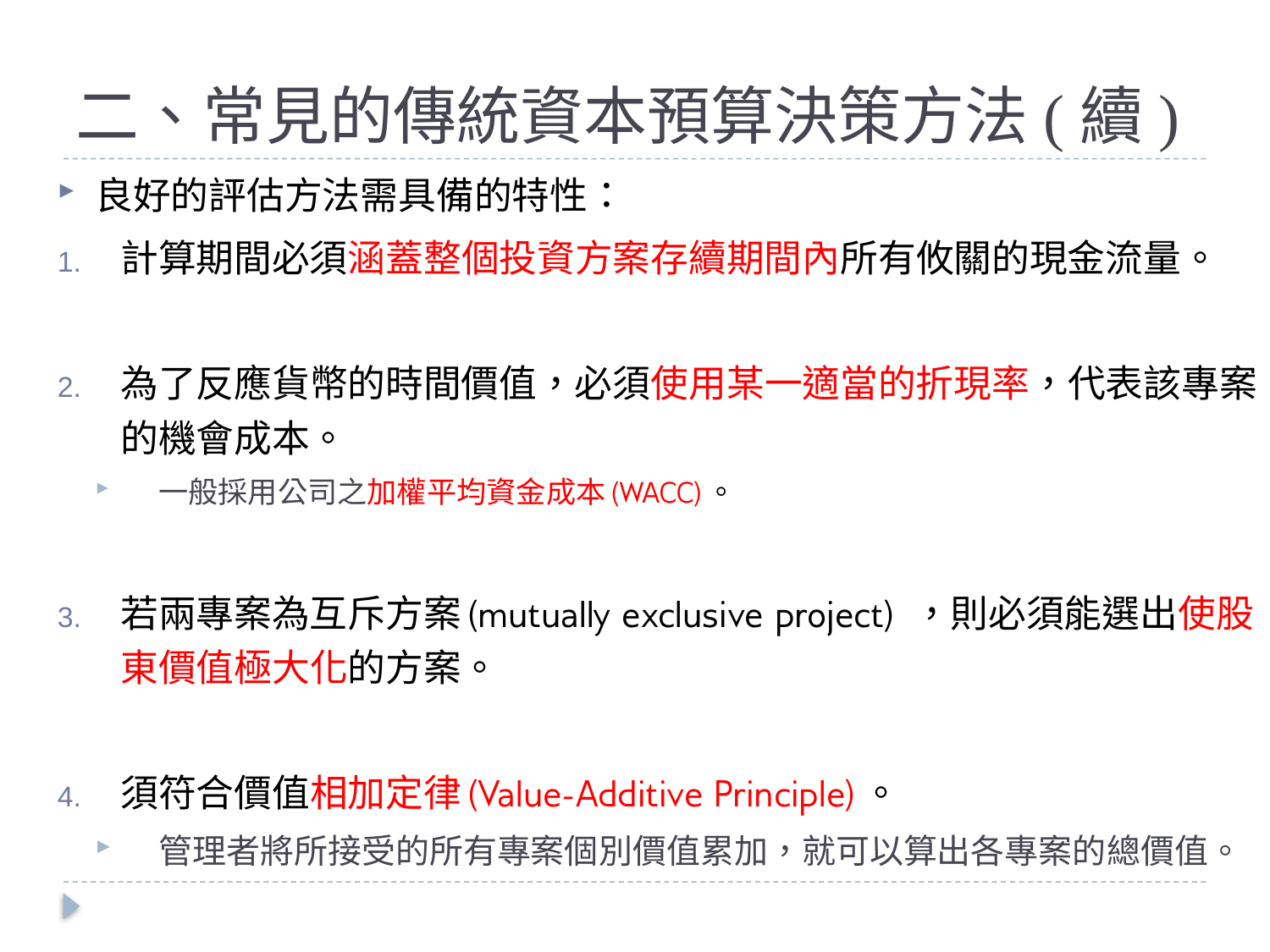

# 二、常見的傳統資本預算決策方法(續)
良好的評估方法需具備的特性：
計算期間必須涵蓋整個投資方案存續期間內所有攸關的現金流量。

為了反應貨幣的時間價值，必須使用某一適當的折現率，代表該專案的機會成本。
一般採用公司之加權平均資金成本(WACC)。

若兩專案為互斥方案(mutually exclusive project) ，則必須能選出使股東價值極大化的方案。

須符合價值相加定律(Value-Additive Principle)。
管理者將所接受的所有專案個別價值累加，就可以算出各專案的總價值。